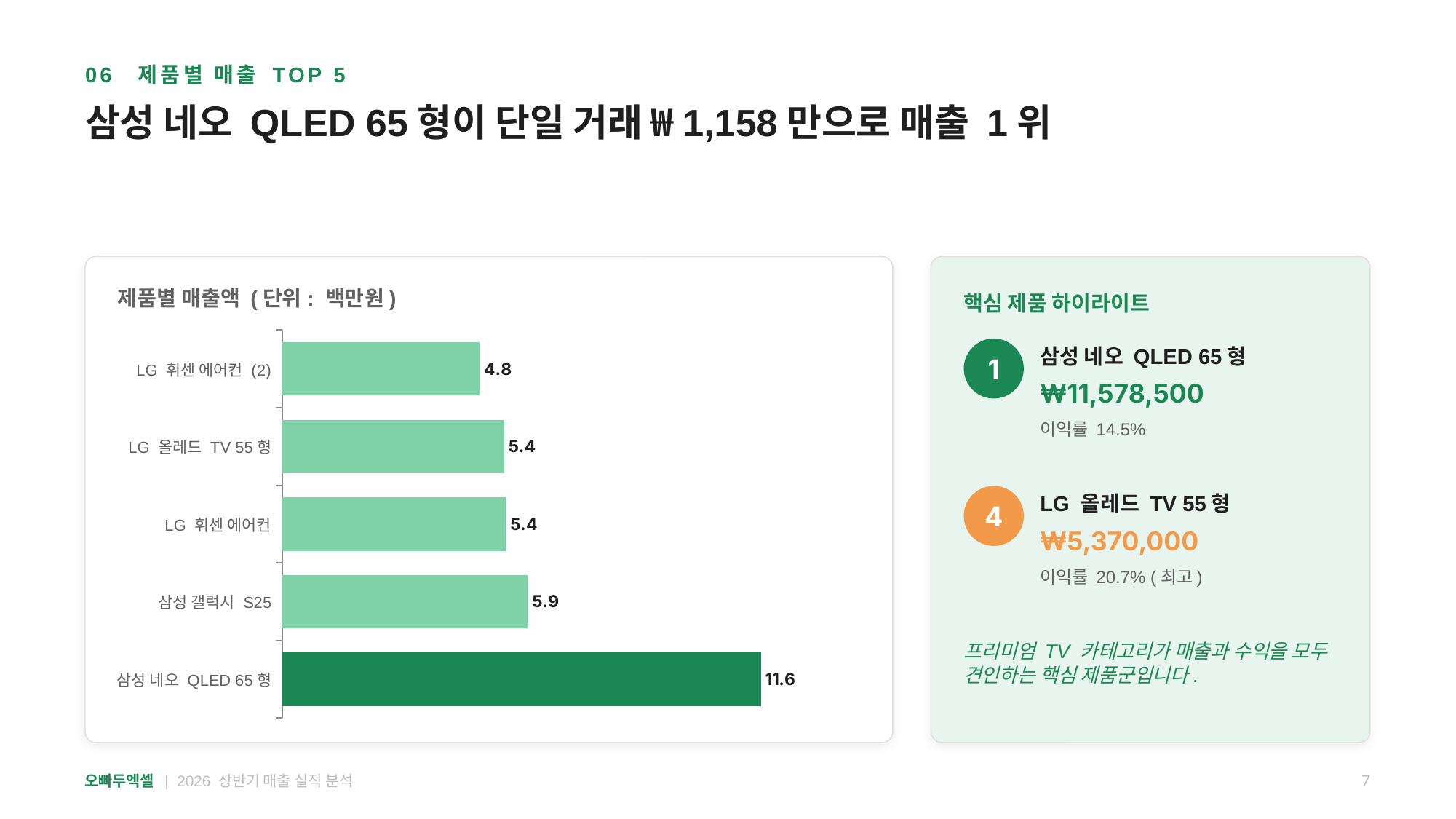

06  제품별 매출 TOP 5
삼성 네오 QLED 65형이 단일 거래 ₩1,158만으로 매출 1위

제품별 매출액 (단위: 백만원)
핵심 제품 하이라이트

### Chart

| Category | 매출액 |
|---|---|
| 삼성 네오 QLED 65형 | 11.58 |
| 삼성 갤럭시 S25 | 5.94 |
| LG 휘센 에어컨 | 5.41 |
| LG 올레드 TV 55형 | 5.37 |
| LG 휘센 에어컨 (2) | 4.77 |
삼성 네오 QLED 65형

1
₩11,578,500
이익률 14.5%
LG 올레드 TV 55형

4
₩5,370,000
이익률 20.7% (최고)
프리미엄 TV 카테고리가 매출과 수익을 모두 견인하는 핵심 제품군입니다.
오빠두엑셀  |  2026 상반기 매출 실적 분석
7